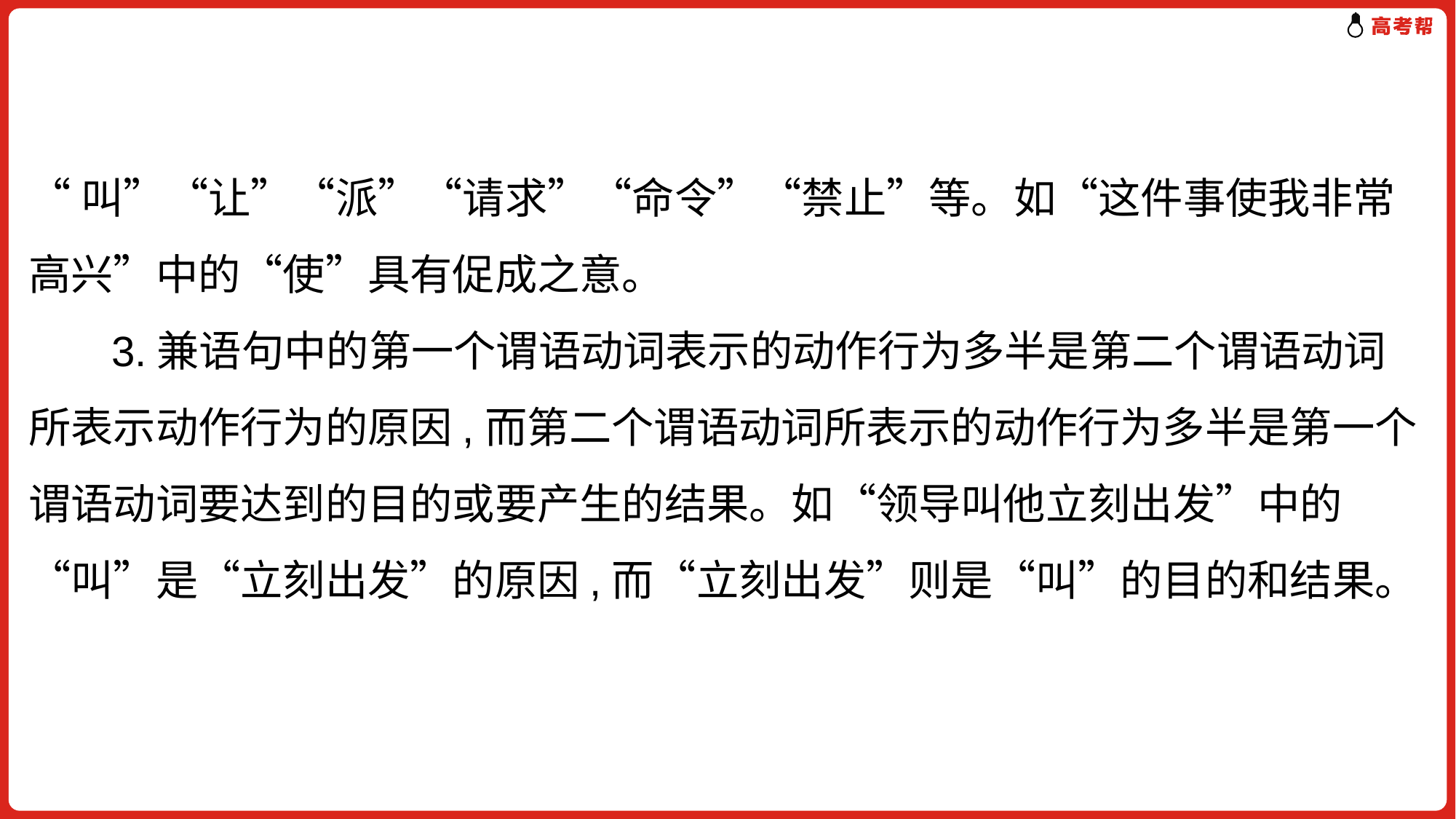

“叫”“让”“派”“请求”“命令”“禁止”等。如“这件事使我非常高兴”中的“使”具有促成之意。
       3.兼语句中的第一个谓语动词表示的动作行为多半是第二个谓语动词所表示动作行为的原因,而第二个谓语动词所表示的动作行为多半是第一个谓语动词要达到的目的或要产生的结果。如“领导叫他立刻出发”中的“叫”是“立刻出发”的原因,而“立刻出发”则是“叫”的目的和结果。